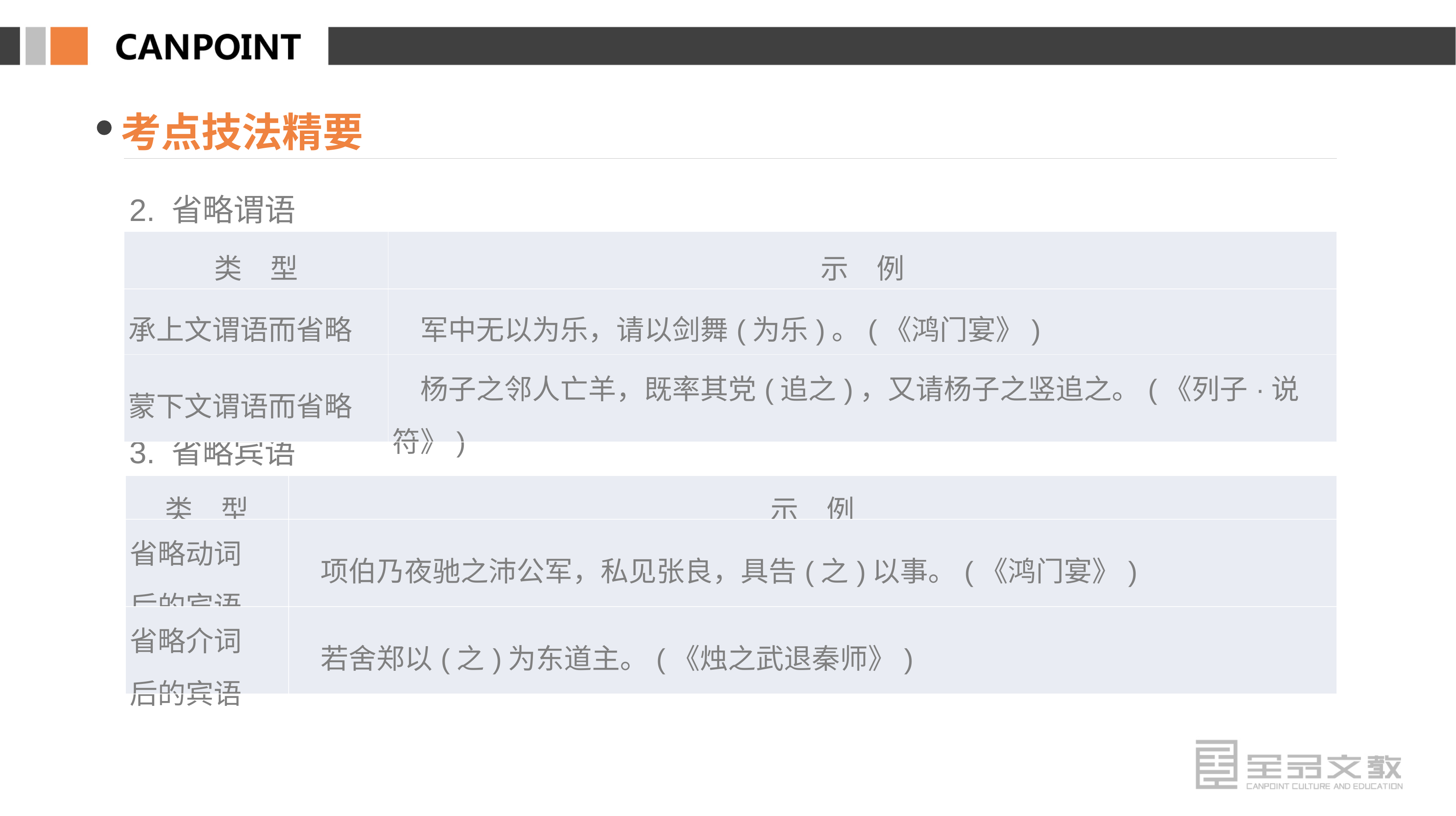

考点技法精要

2. 省略谓语

3. 省略宾语
| 类　型 | 示　例 |
| --- | --- |
| 承上文谓语而省略 | 军中无以为乐，请以剑舞(为乐)。(《鸿门宴》) |
| 蒙下文谓语而省略 | 杨子之邻人亡羊，既率其党(追之)，又请杨子之竖追之。(《列子·说符》) |
| 类　型 | 示　例 |
| --- | --- |
| 省略动词 后的宾语 | 项伯乃夜驰之沛公军，私见张良，具告(之)以事。(《鸿门宴》) |
| 省略介词 后的宾语 | 若舍郑以(之)为东道主。(《烛之武退秦师》) |